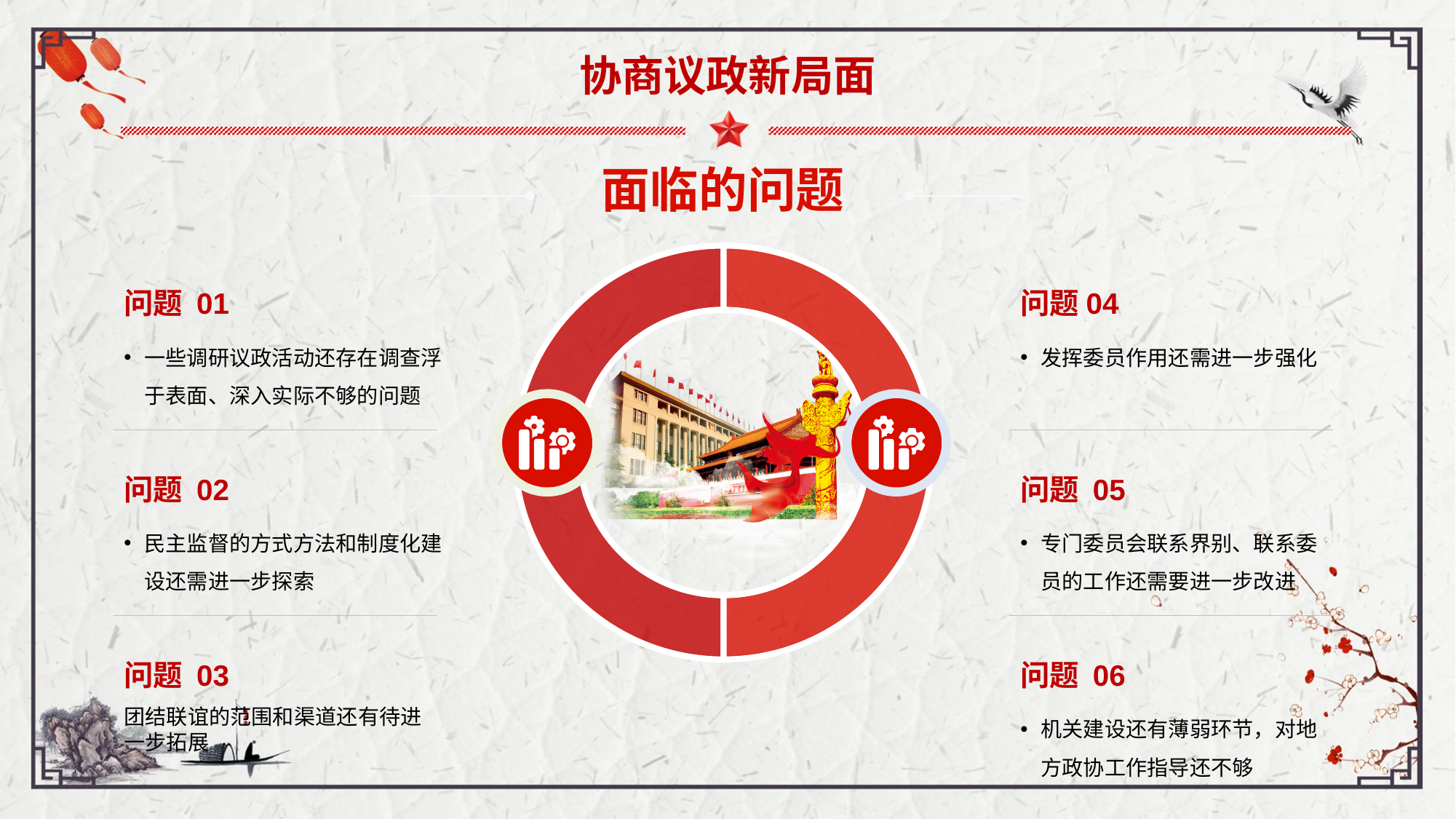

协商议政新局面
面临的问题

问题04
发挥委员作用还需进一步强化
问题 01
一些调研议政活动还存在调查浮于表面、深入实际不够的问题

问题 05
专门委员会联系界别、联系委员的工作还需要进一步改进
问题 02
民主监督的方式方法和制度化建设还需进一步探索
问题 06
机关建设还有薄弱环节，对地方政协工作指导还不够
问题 03
团结联谊的范围和渠道还有待进一步拓展